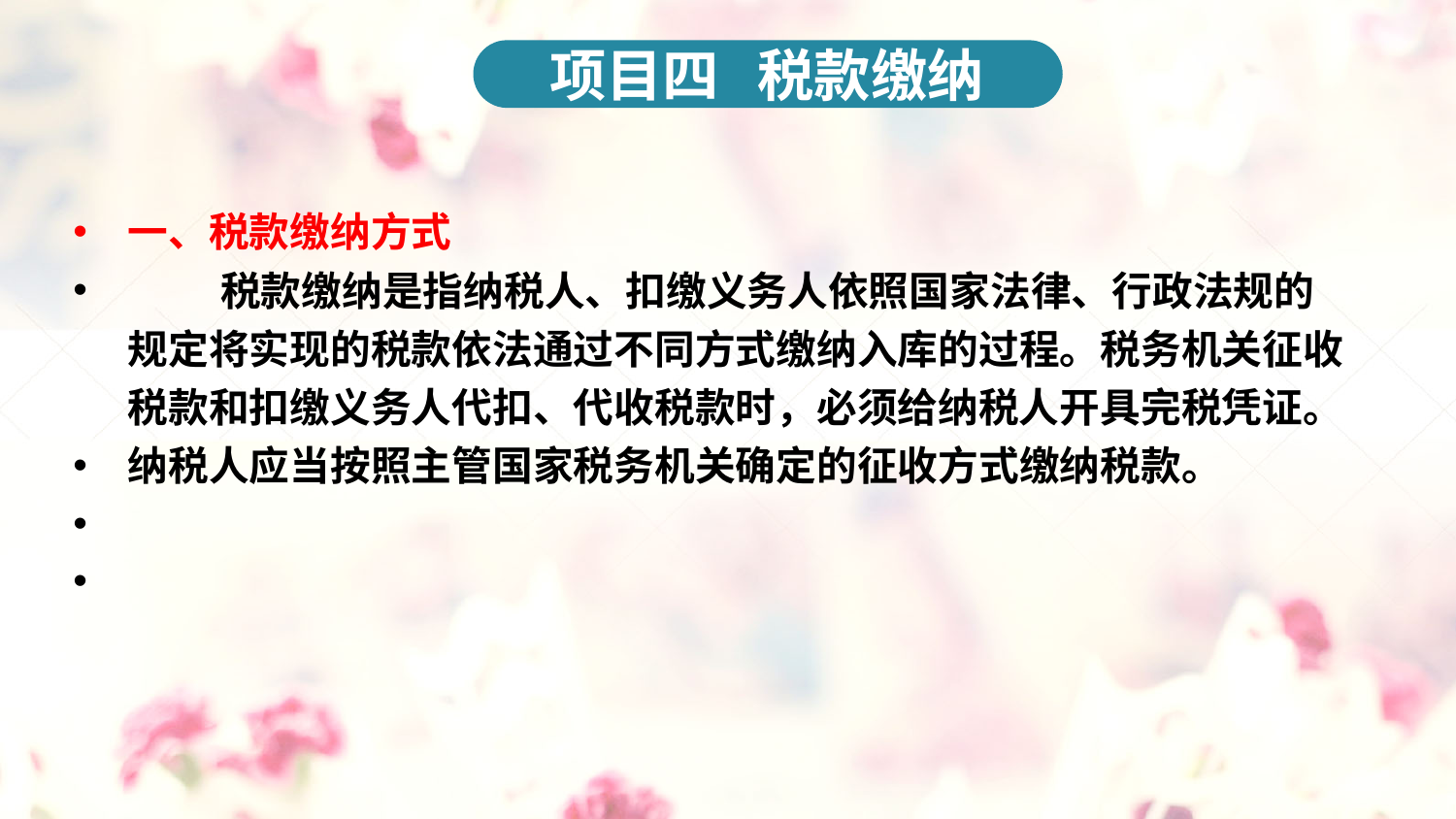

项目四   税款缴纳
一、税款缴纳方式
         税款缴纳是指纳税人、扣缴义务人依照国家法律、行政法规的规定将实现的税款依法通过不同方式缴纳入库的过程。税务机关征收税款和扣缴义务人代扣、代收税款时，必须给纳税人开具完税凭证。
纳税人应当按照主管国家税务机关确定的征收方式缴纳税款。